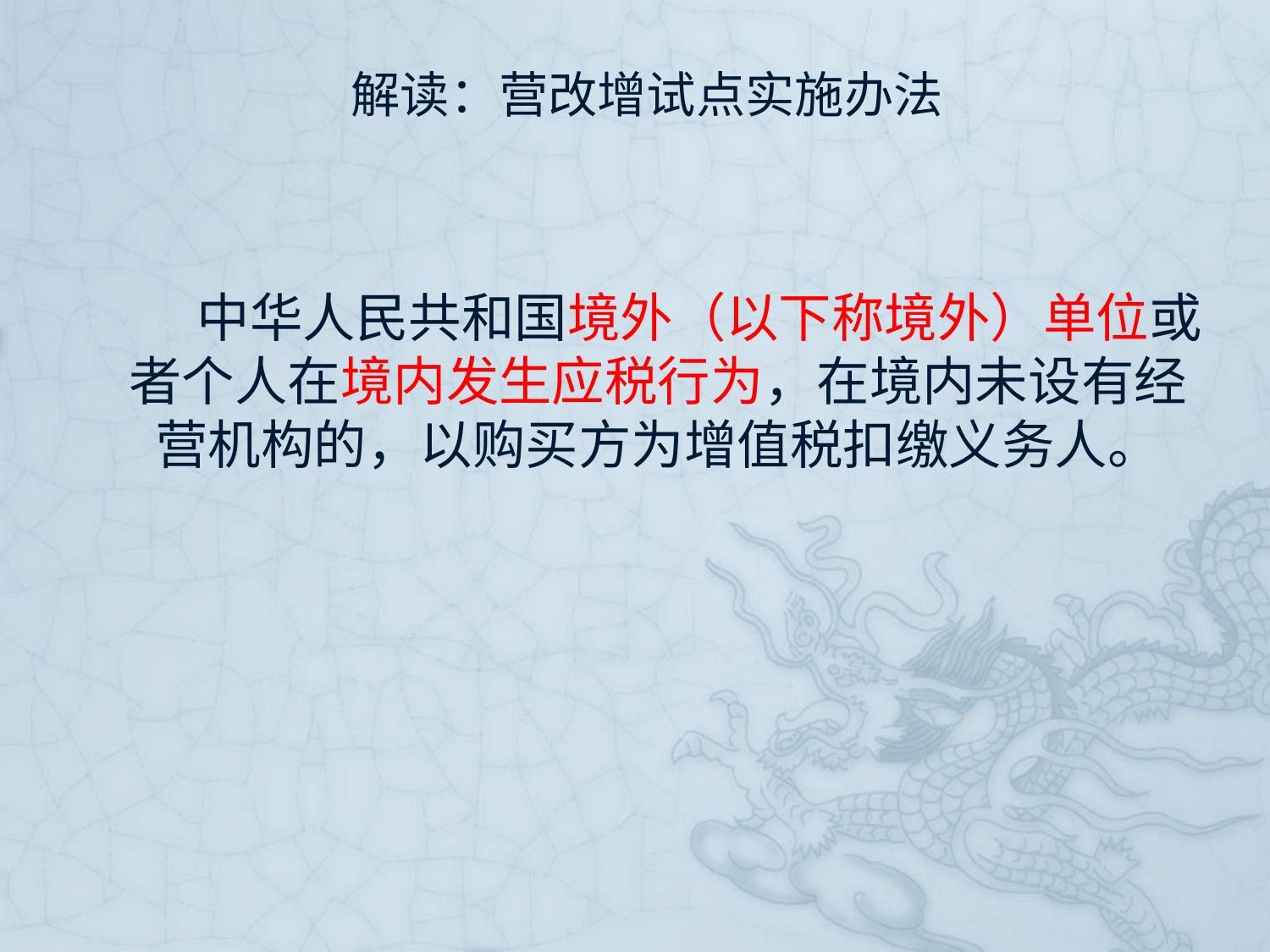

# 解读：营改增试点实施办法

      中华人民共和国境外（以下称境外）单位或者个人在境内发生应税行为，在境内未设有经营机构的，以购买方为增值税扣缴义务人。